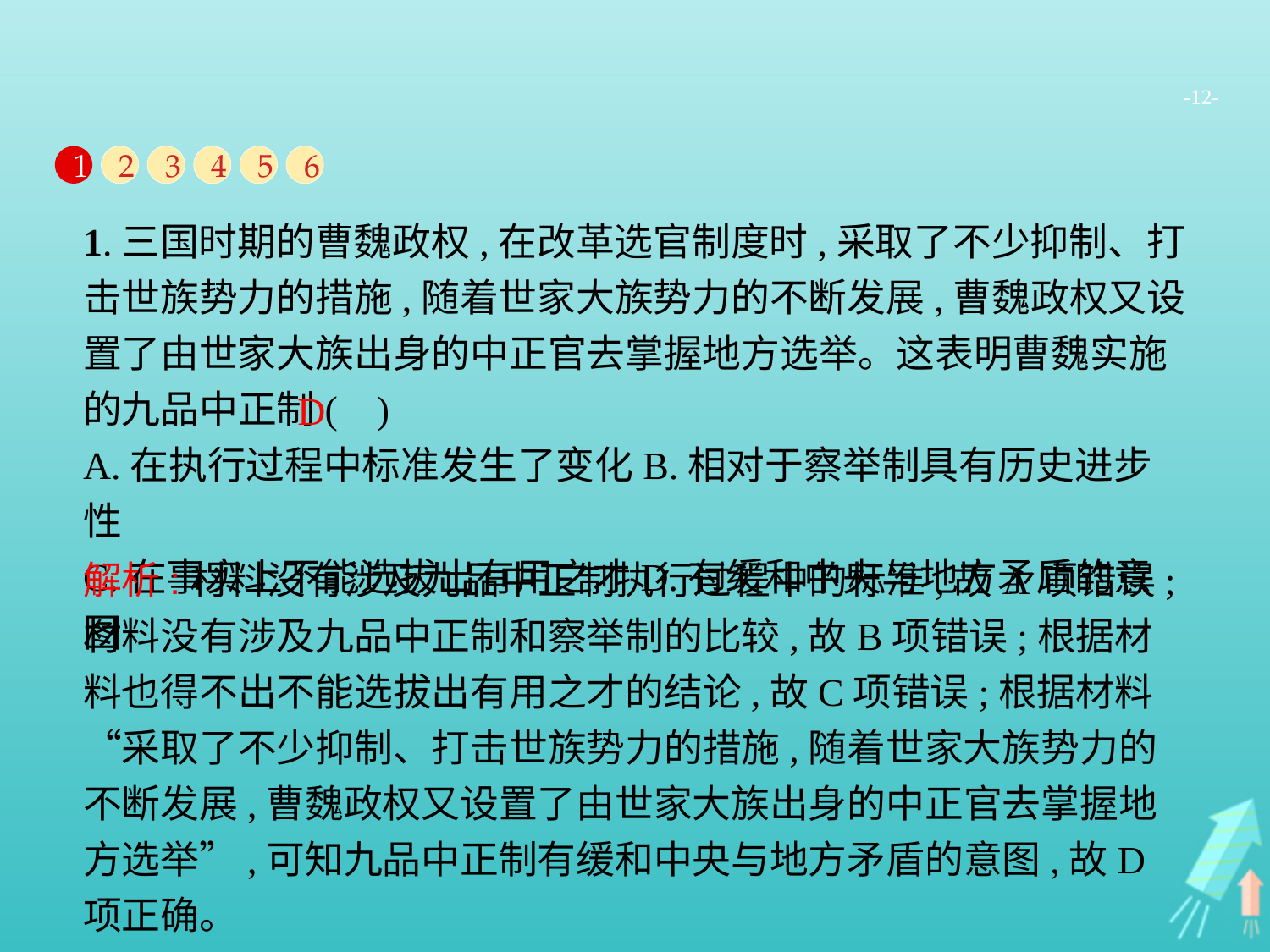

-12-
1
2
3
4
5
6
1.三国时期的曹魏政权,在改革选官制度时,采取了不少抑制、打击世族势力的措施,随着世家大族势力的不断发展,曹魏政权又设置了由世家大族出身的中正官去掌握地方选举。这表明曹魏实施的九品中正制(    )
A.在执行过程中标准发生了变化B.相对于察举制具有历史进步性
C.在事实上不能选拔出有用之才D.有缓和中央与地方矛盾的意图
D
解析:材料没有涉及九品中正制执行过程中的标准,故A项错误;材料没有涉及九品中正制和察举制的比较,故B项错误;根据材料也得不出不能选拔出有用之才的结论,故C项错误;根据材料“采取了不少抑制、打击世族势力的措施,随着世家大族势力的不断发展,曹魏政权又设置了由世家大族出身的中正官去掌握地方选举”,可知九品中正制有缓和中央与地方矛盾的意图,故D项正确。